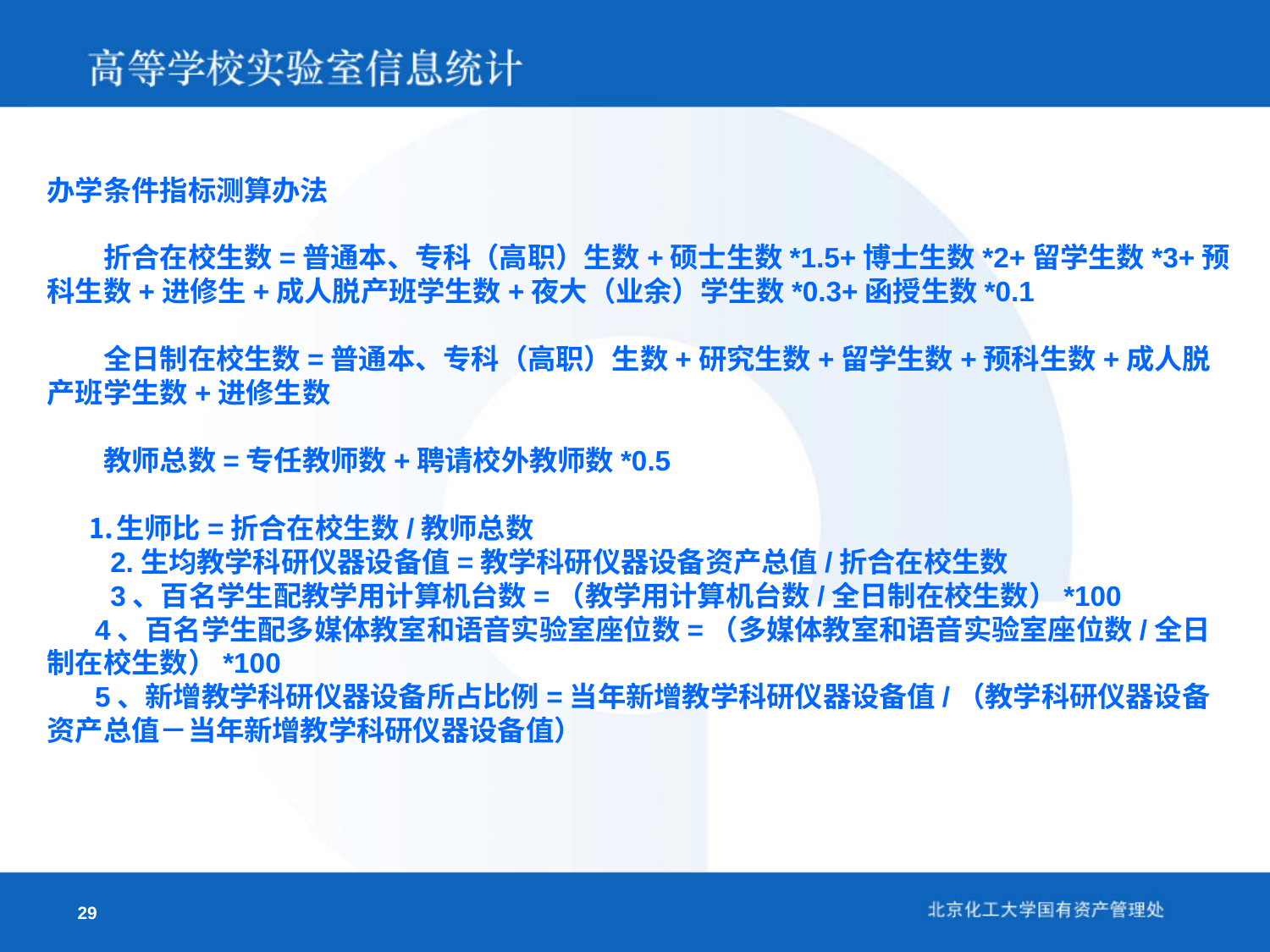

办学条件指标测算办法

　　折合在校生数=普通本、专科（高职）生数+硕士生数*1.5+博士生数*2+留学生数*3+预科生数+进修生+成人脱产班学生数+夜大（业余）学生数*0.3+函授生数*0.1

　　全日制在校生数=普通本、专科（高职）生数+研究生数+留学生数+预科生数+成人脱产班学生数+进修生数

　　教师总数=专任教师数+聘请校外教师数*0.5

　  ⒈生师比=折合在校生数/教师总数
　　2.生均教学科研仪器设备值=教学科研仪器设备资产总值/折合在校生数
　　3、百名学生配教学用计算机台数=（教学用计算机台数/全日制在校生数）*100
　  4、百名学生配多媒体教室和语音实验室座位数=（多媒体教室和语音实验室座位数/全日制在校生数）*100
　  5、新增教学科研仪器设备所占比例=当年新增教学科研仪器设备值/（教学科研仪器设备资产总值－当年新增教学科研仪器设备值）